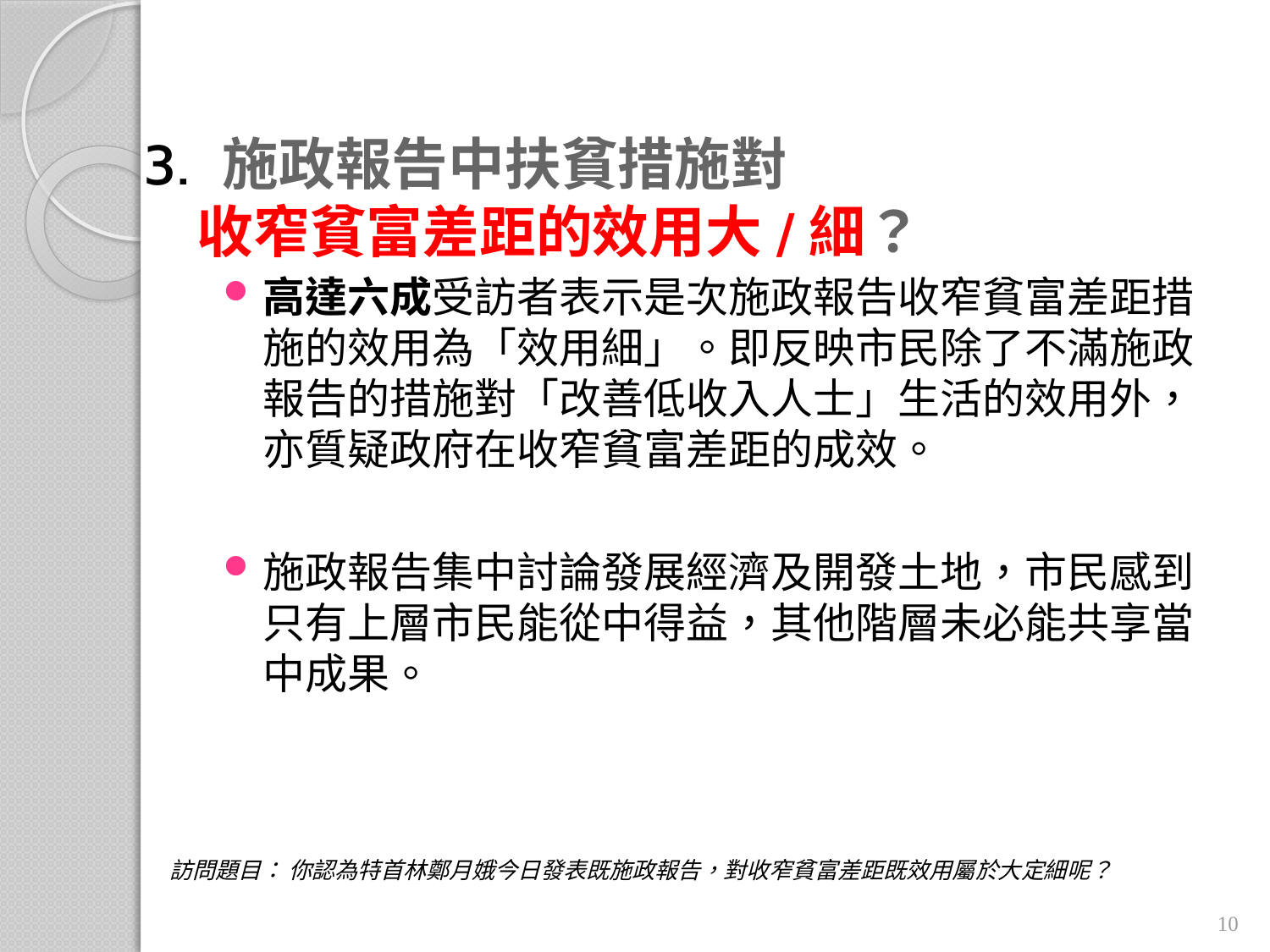

# 3. 施政報告中扶貧措施對     收窄貧富差距的效用大/細？

高達六成受訪者表示是次施政報告收窄貧富差距措施的效用為「效用細」。即反映市民除了不滿施政報告的措施對「改善低收入人士」生活的效用外，亦質疑政府在收窄貧富差距的成效。

施政報告集中討論發展經濟及開發土地，市民感到只有上層市民能從中得益，其他階層未必能共享當中成果。

訪問題目： 你認為特首林鄭月娥今日發表既施政報告，對收窄貧富差距既效用屬於大定細呢？

10